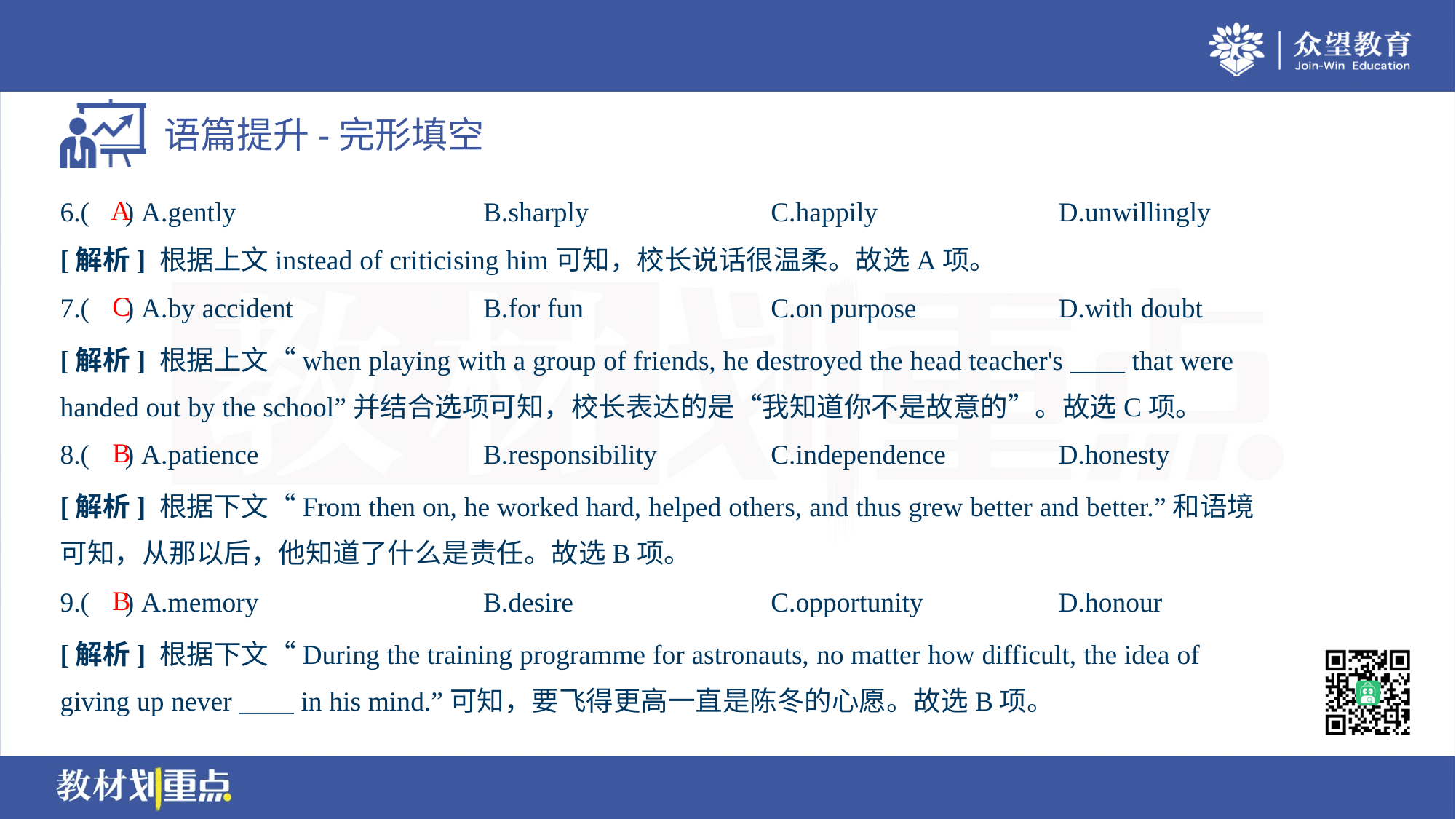

A
6.(     ) A.gently	B.sharply	C.happily	D.unwillingly
[解析] 根据上文instead of criticising him可知，校长说话很温柔。故选A项。
C
7.(     ) A.by accident	B.for fun	C.on purpose	D.with doubt
[解析] 根据上文“when playing with a group of friends, he destroyed the head teacher's ____ that were
handed out by the school”并结合选项可知，校长表达的是“我知道你不是故意的”。故选C项。
B
8.(     ) A.patience	B.responsibility	C.independence	D.honesty
[解析] 根据下文“From then on, he worked hard, helped others, and thus grew better and better.”和语境
可知，从那以后，他知道了什么是责任。故选B项。
B
9.(     ) A.memory	B.desire	C.opportunity	D.honour
[解析] 根据下文“During the training programme for astronauts, no matter how difficult, the idea of
giving up never ____ in his mind.”可知，要飞得更高一直是陈冬的心愿。故选B项。